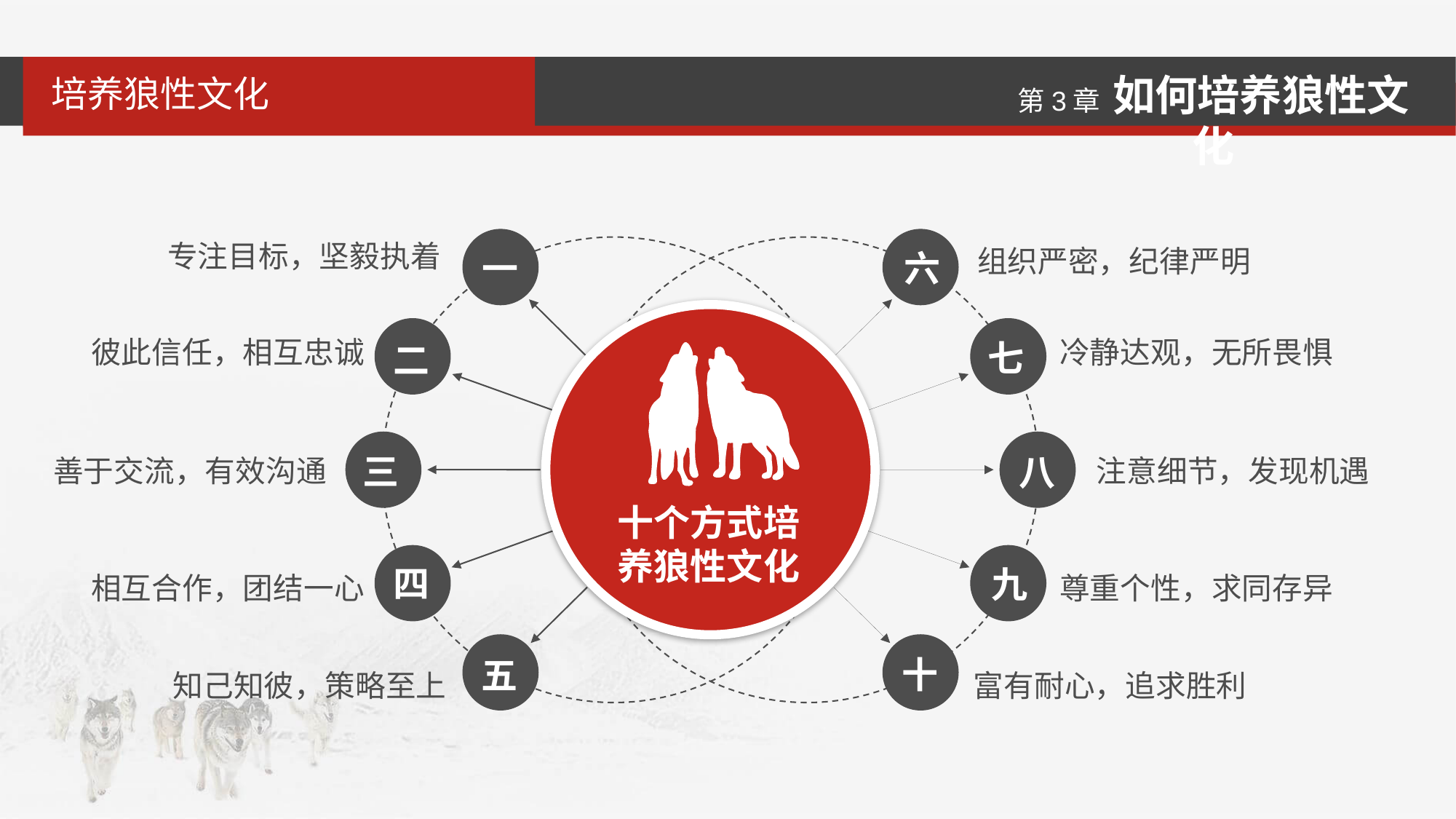

培养狼性文化

一

六
专注目标，坚毅执着

组织严密，纪律严明

二

七
彼此信任，相互忠诚
冷静达观，无所畏惧

三

八
善于交流，有效沟通
注意细节，发现机遇

十个方式培养狼性文化

四

九
相互合作，团结一心
尊重个性，求同存异

五

十
知己知彼，策略至上
富有耐心，追求胜利